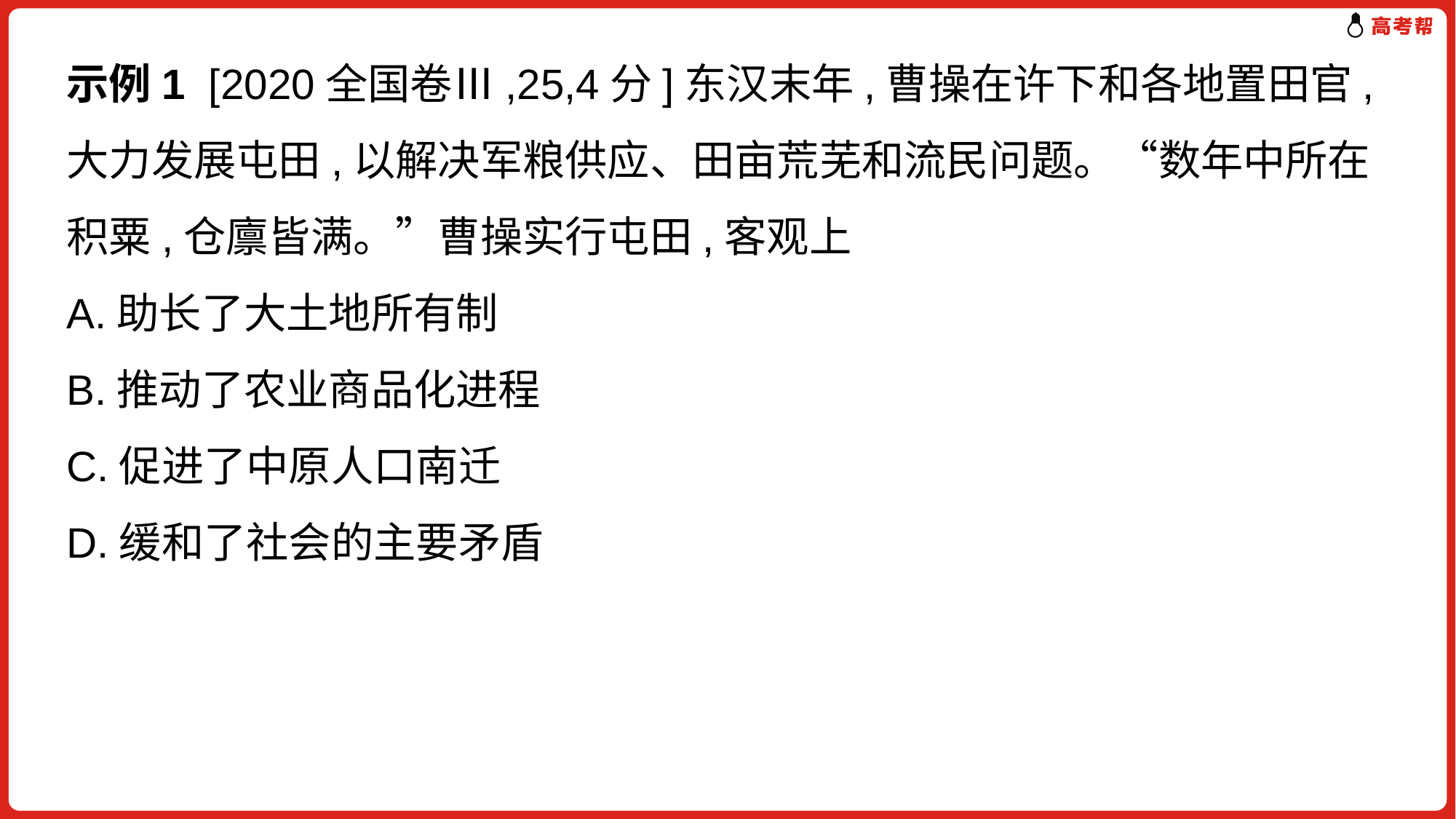

示例1  [2020全国卷Ⅲ,25,4分]东汉末年,曹操在许下和各地置田官,大力发展屯田,以解决军粮供应、田亩荒芜和流民问题。“数年中所在积粟,仓廪皆满。”曹操实行屯田,客观上
A.助长了大土地所有制
B.推动了农业商品化进程
C.促进了中原人口南迁
D.缓和了社会的主要矛盾